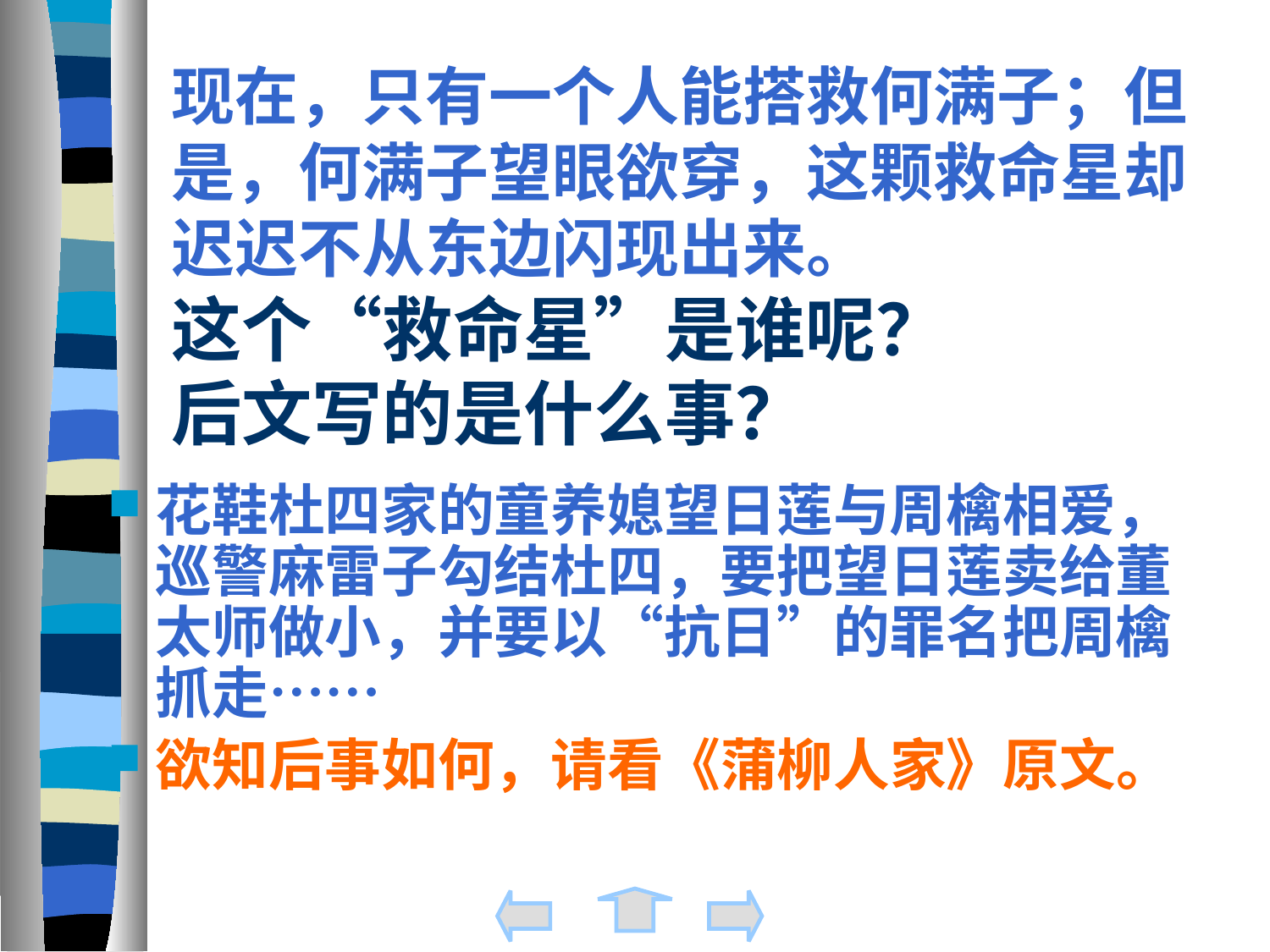

# 现在，只有一个人能搭救何满子；但是，何满子望眼欲穿，这颗救命星却迟迟不从东边闪现出来。 这个“救命星”是谁呢？ 后文写的是什么事？
花鞋杜四家的童养媳望日莲与周檎相爱，巡警麻雷子勾结杜四，要把望日莲卖给董太师做小，并要以“抗日”的罪名把周檎抓走……
欲知后事如何，请看《蒲柳人家》原文。